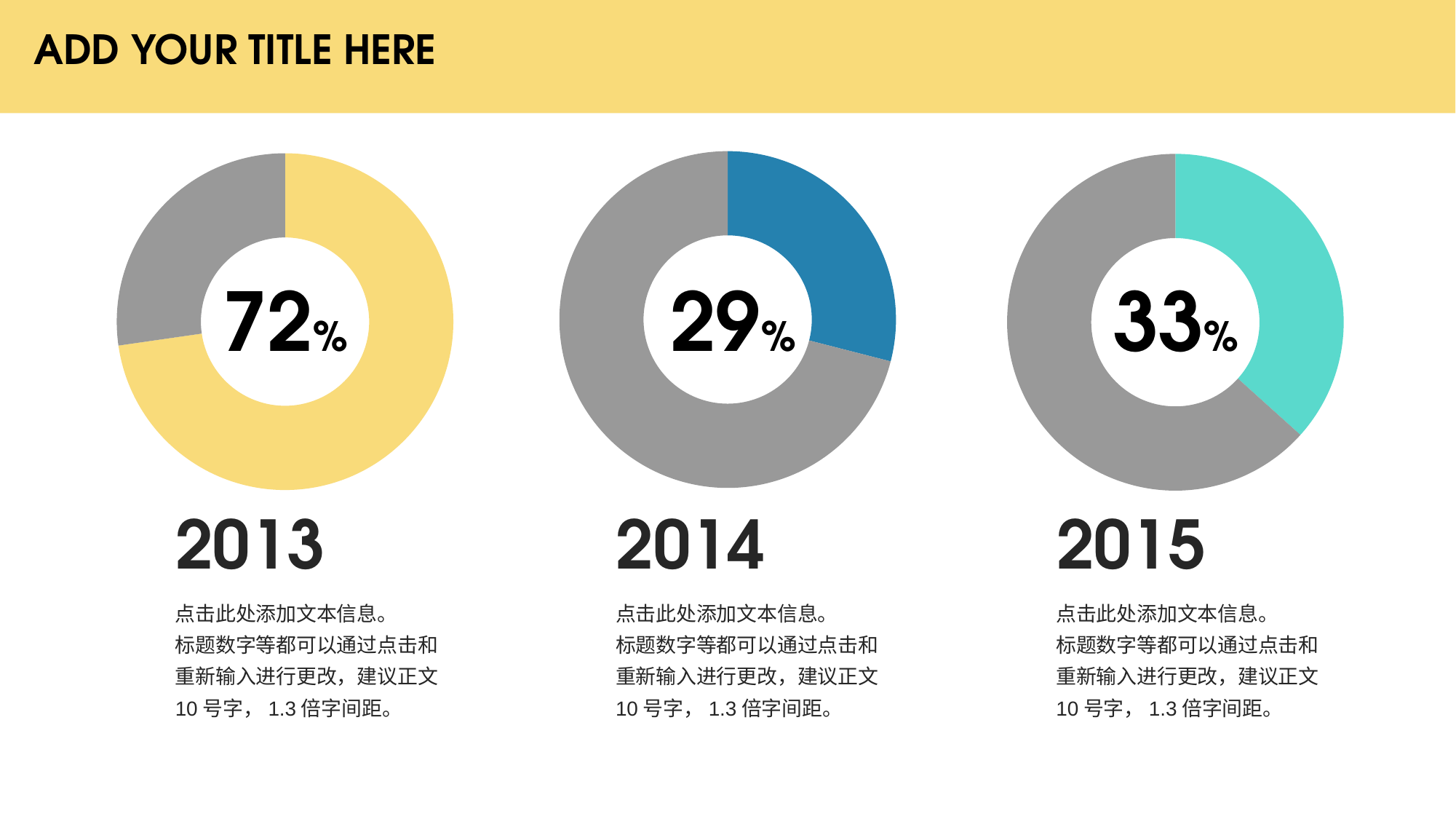

ADD YOUR TITLE HERE

### Chart

| Category | 销售额 |
|---|---|
| 第一季度 | 0.2900000000000001 |
| 第二季度 | 0.7100000000000002 |

### Chart

| Category | 销售额 |
|---|---|
| 第一季度 | 0.7200000000000002 |
| 第二季度 | 0.27 |

### Chart

| Category | 销售额 |
|---|---|
| 第一季度 | 0.3300000000000001 |
| 第二季度 | 0.57 |
72%
72%
29%
29%
33%
33%
2013
2014
2015
点击此处添加文本信息。
标题数字等都可以通过点击和重新输入进行更改，建议正文10号字，1.3倍字间距。
点击此处添加文本信息。
标题数字等都可以通过点击和重新输入进行更改，建议正文10号字，1.3倍字间距。
点击此处添加文本信息。
标题数字等都可以通过点击和重新输入进行更改，建议正文10号字，1.3倍字间距。